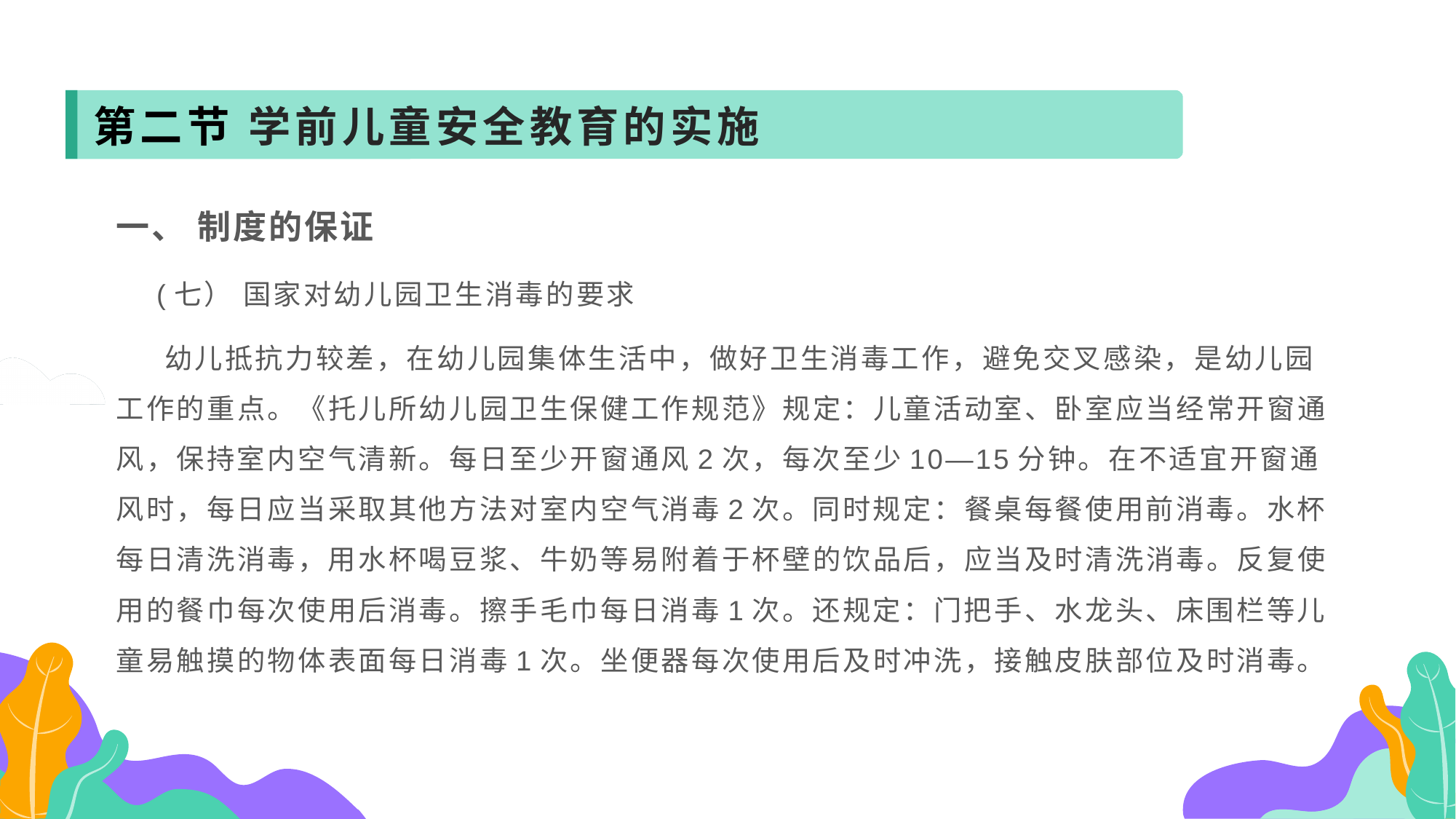

第二节 学前儿童安全教育的实施
一、 制度的保证
    (七） 国家对幼儿园卫生消毒的要求
     幼儿抵抗力较差，在幼儿园集体生活中，做好卫生消毒工作，避免交叉感染，是幼儿园工作的重点。《托儿所幼儿园卫生保健工作规范》规定：儿童活动室、卧室应当经常开窗通风，保持室内空气清新。每日至少开窗通风2次，每次至少10—15分钟。在不适宜开窗通风时，每日应当采取其他方法对室内空气消毒2次。同时规定：餐桌每餐使用前消毒。水杯每日清洗消毒，用水杯喝豆浆、牛奶等易附着于杯壁的饮品后，应当及时清洗消毒。反复使用的餐巾每次使用后消毒。擦手毛巾每日消毒1次。还规定：门把手、水龙头、床围栏等儿童易触摸的物体表面每日消毒1次。坐便器每次使用后及时冲洗，接触皮肤部位及时消毒。